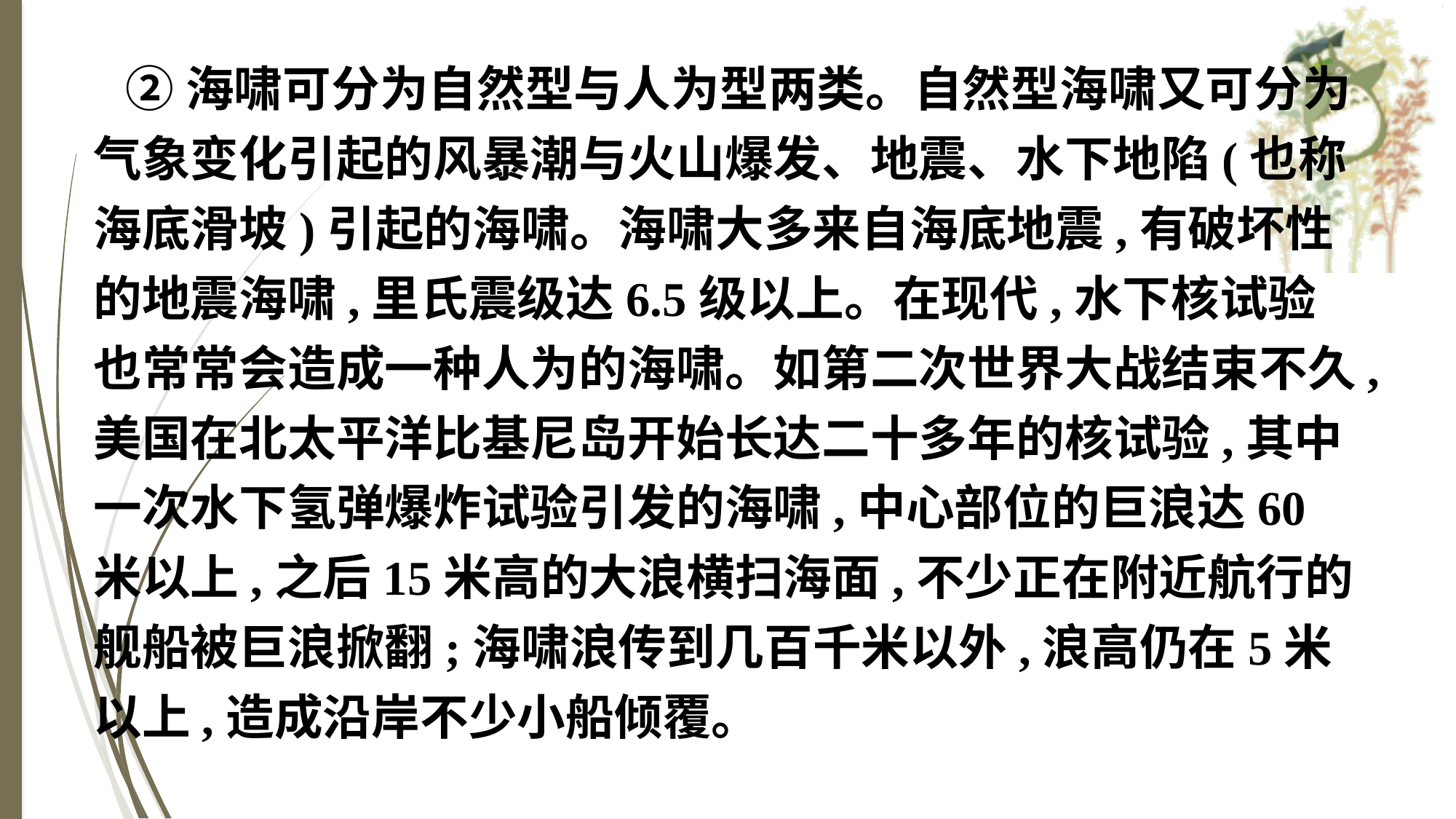

②海啸可分为自然型与人为型两类。自然型海啸又可分为气象变化引起的风暴潮与火山爆发、地震、水下地陷(也称海底滑坡)引起的海啸。海啸大多来自海底地震,有破坏性的地震海啸,里氏震级达6.5级以上。在现代,水下核试验也常常会造成一种人为的海啸。如第二次世界大战结束不久,美国在北太平洋比基尼岛开始长达二十多年的核试验,其中一次水下氢弹爆炸试验引发的海啸,中心部位的巨浪达60米以上,之后15米高的大浪横扫海面,不少正在附近航行的舰船被巨浪掀翻;海啸浪传到几百千米以外,浪高仍在5米以上,造成沿岸不少小船倾覆。